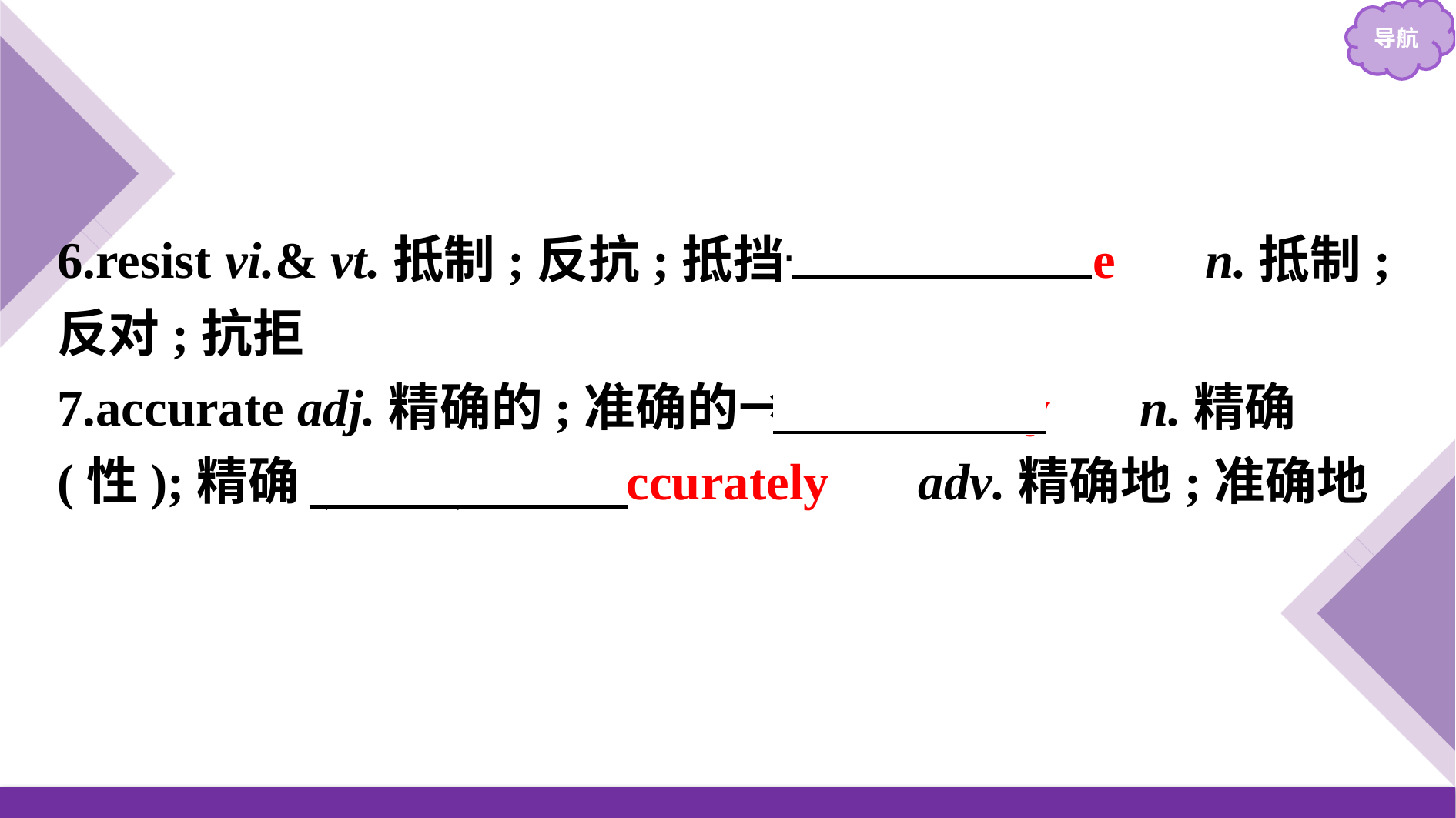

6.resist vi.& vt.抵制;反抗;抵挡→　resistance　 n.抵制;反对;抗拒
7.accurate adj.精确的;准确的→　accuracy　 n.精确(性);精确(程度)→　accurately　 adv.精确地;准确地